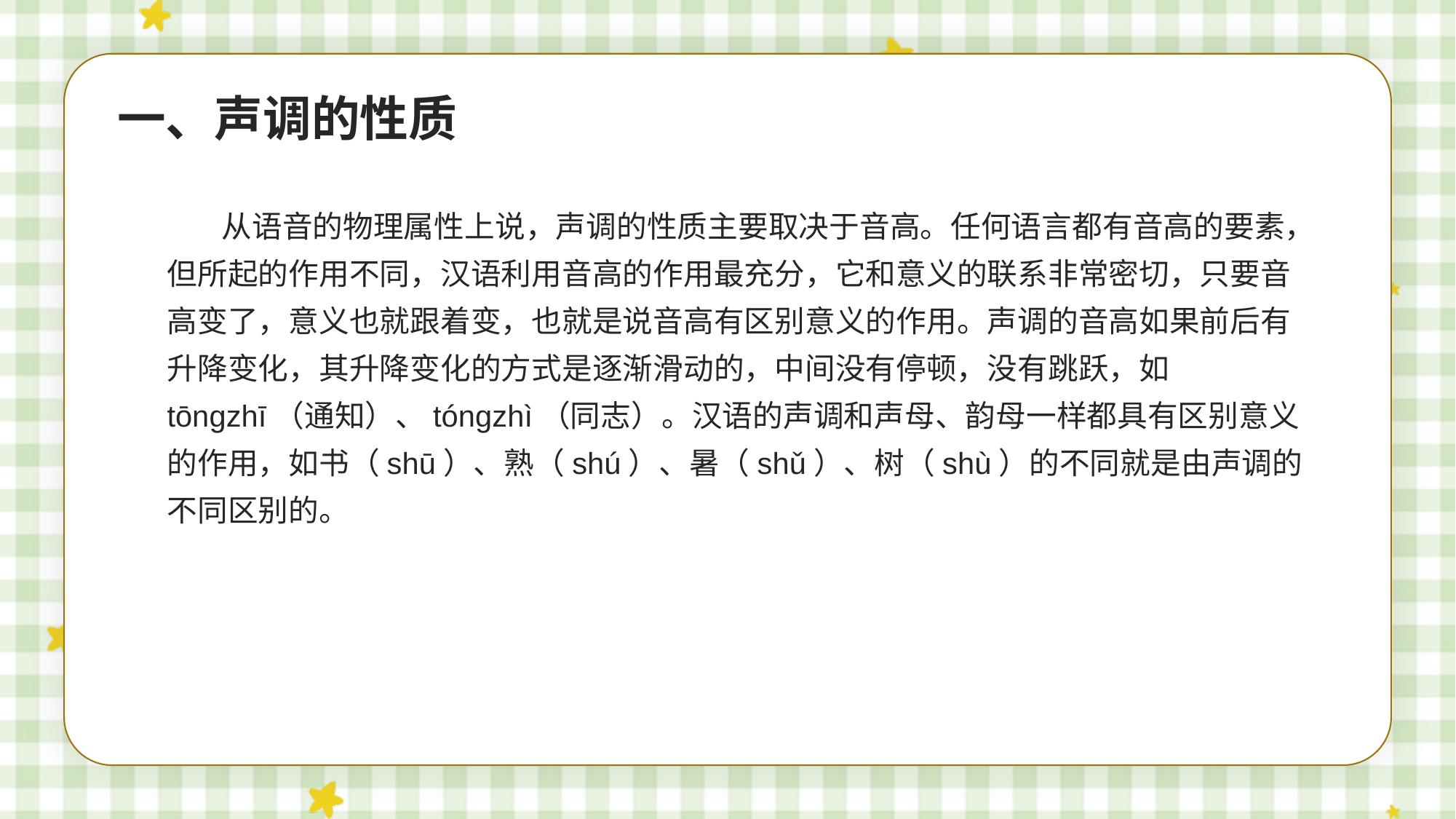

一、声调的性质
从语音的物理属性上说，声调的性质主要取决于音高。任何语言都有音高的要素，但所起的作用不同，汉语利用音高的作用最充分，它和意义的联系非常密切，只要音高变了，意义也就跟着变，也就是说音高有区别意义的作用。声调的音高如果前后有升降变化，其升降变化的方式是逐渐滑动的，中间没有停顿，没有跳跃，如 tōngzhī（通知）、tóngzhì（同志）。汉语的声调和声母、韵母一样都具有区别意义的作用，如书（shū）、熟（shú）、暑（shǔ）、树（shù）的不同就是由声调的不同区别的。